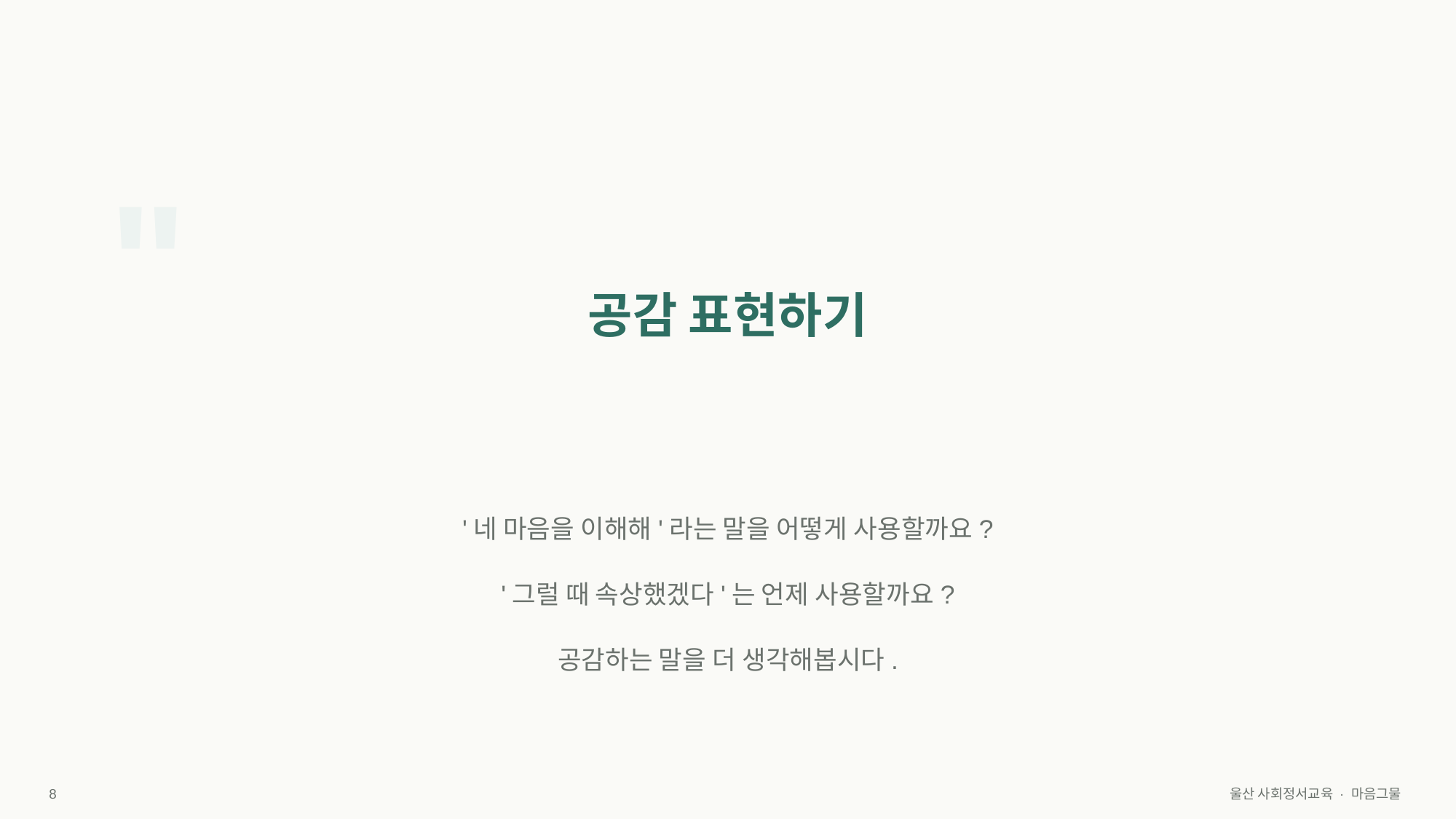

"
공감 표현하기
'네 마음을 이해해'라는 말을 어떻게 사용할까요?
'그럴 때 속상했겠다'는 언제 사용할까요?
공감하는 말을 더 생각해봅시다.
8
울산 사회정서교육 · 마음그물